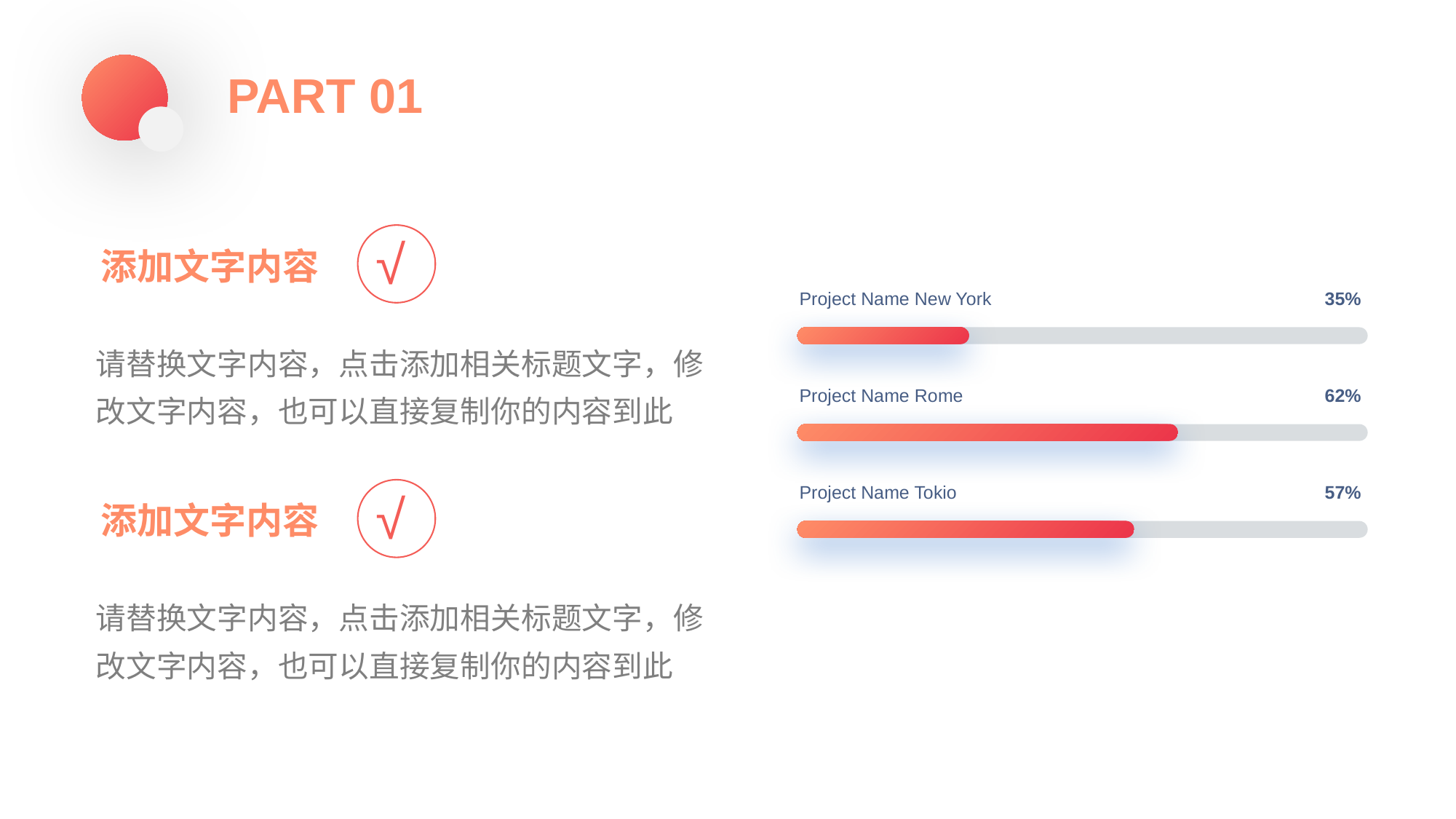

PART 01
√

添加文字内容
Project Name New York
35%

Project Name Rome
62%

Project Name Tokio
57%

请替换文字内容，点击添加相关标题文字，修改文字内容，也可以直接复制你的内容到此
√

添加文字内容
请替换文字内容，点击添加相关标题文字，修改文字内容，也可以直接复制你的内容到此